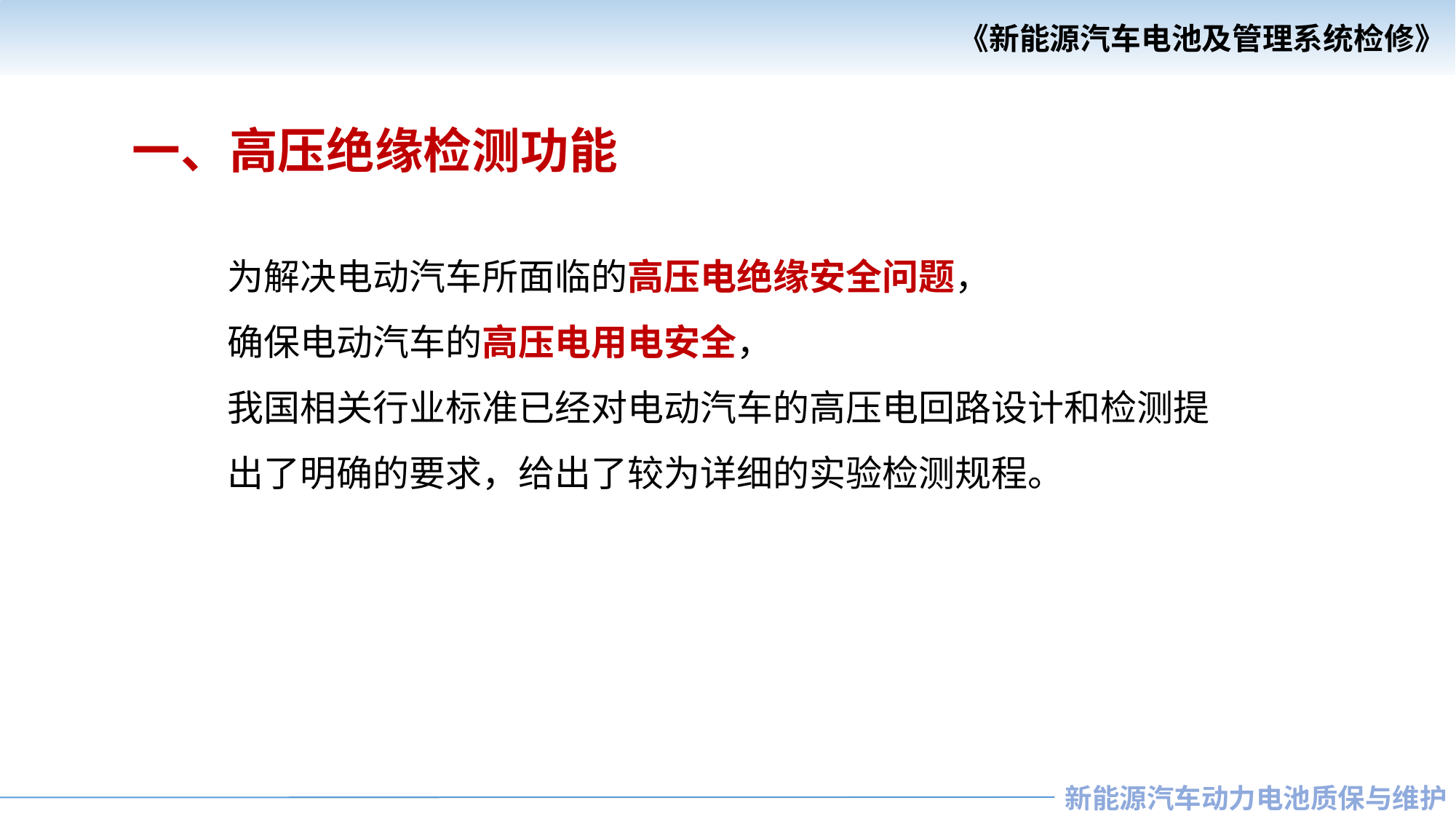

一、高压绝缘检测功能
为解决电动汽车所面临的高压电绝缘安全问题，
确保电动汽车的高压电用电安全，
我国相关行业标准已经对电动汽车的高压电回路设计和检测提
出了明确的要求，给出了较为详细的实验检测规程。